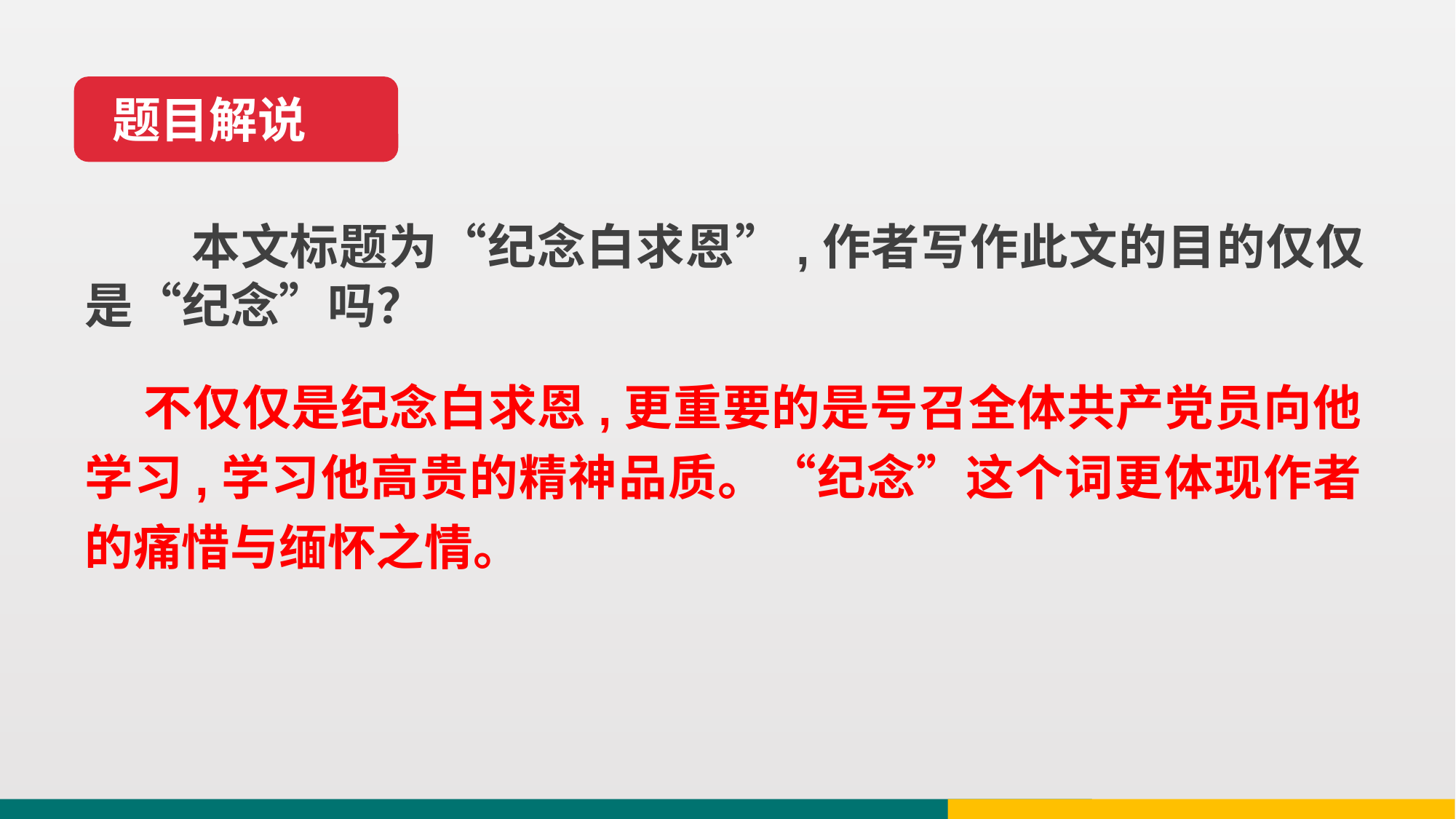

题目解说
       本文标题为“纪念白求恩”,作者写作此文的目的仅仅是“纪念”吗？
    不仅仅是纪念白求恩,更重要的是号召全体共产党员向他学习,学习他高贵的精神品质。“纪念”这个词更体现作者的痛惜与缅怀之情。